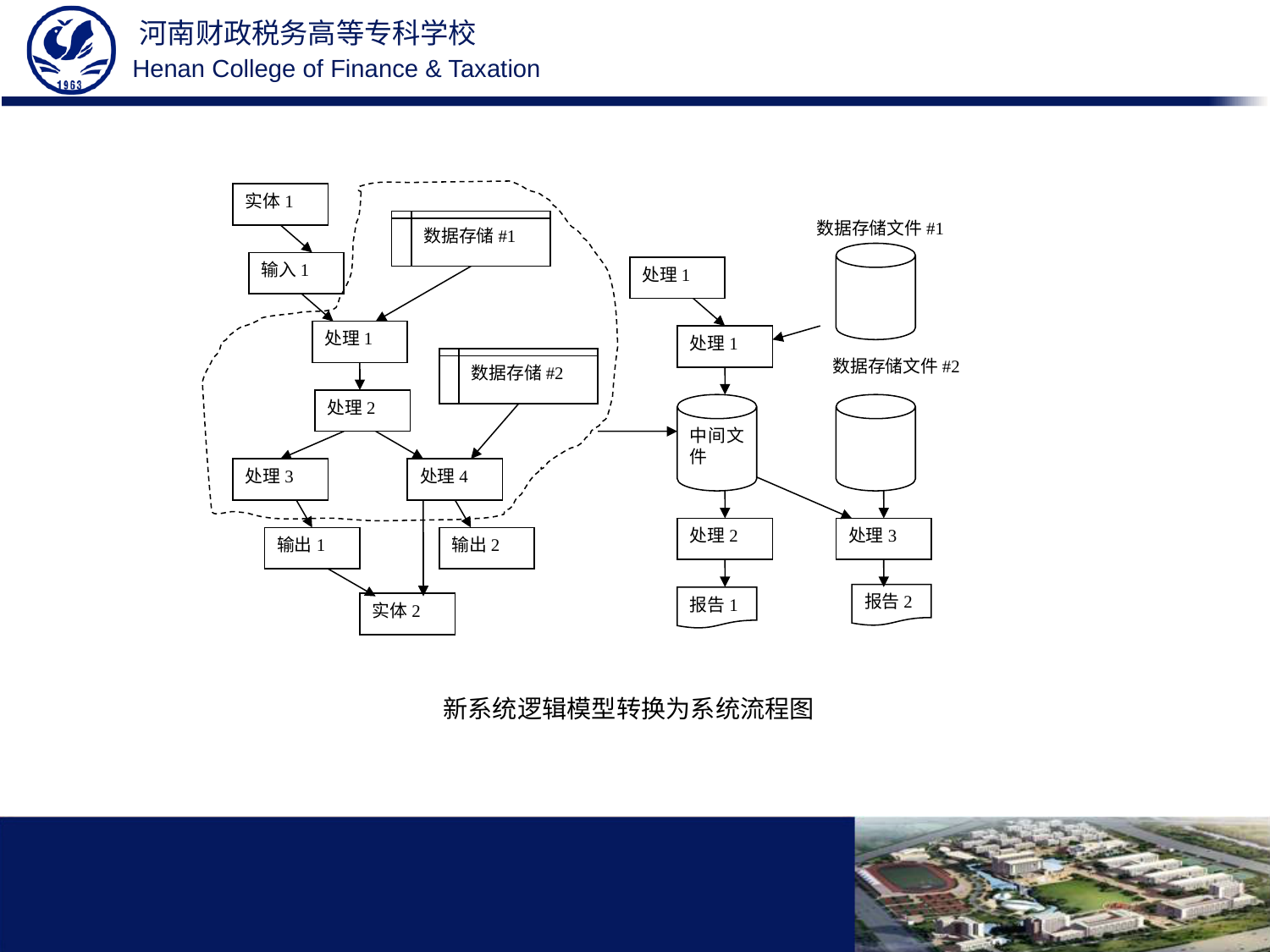

实体1
数据存储#1

输入1

处理1
数据存储#2

处理2

处理3
处理4

输出1
输出2

实体2
数据存储文件#1

处理1

处理1

数据存储文件#2

中间文 件

处理2
处理3

报告2
报告1

   新系统逻辑模型转换为系统流程图